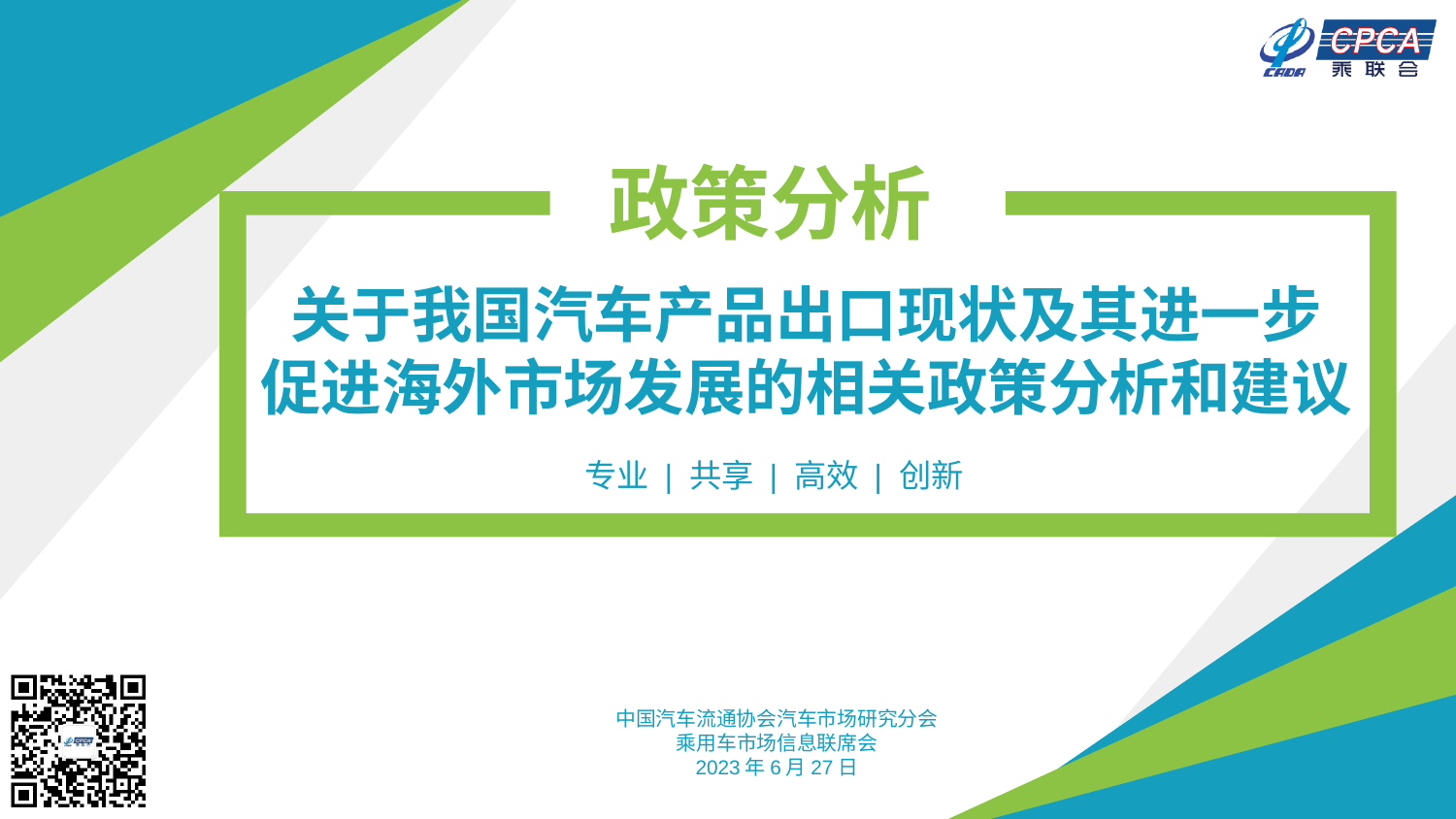

关于我国汽车产品出口现状及其进一步
促进海外市场发展的相关政策分析和建议
中国汽车流通协会汽车市场研究分会
乘用车市场信息联席会
2023年6月27日